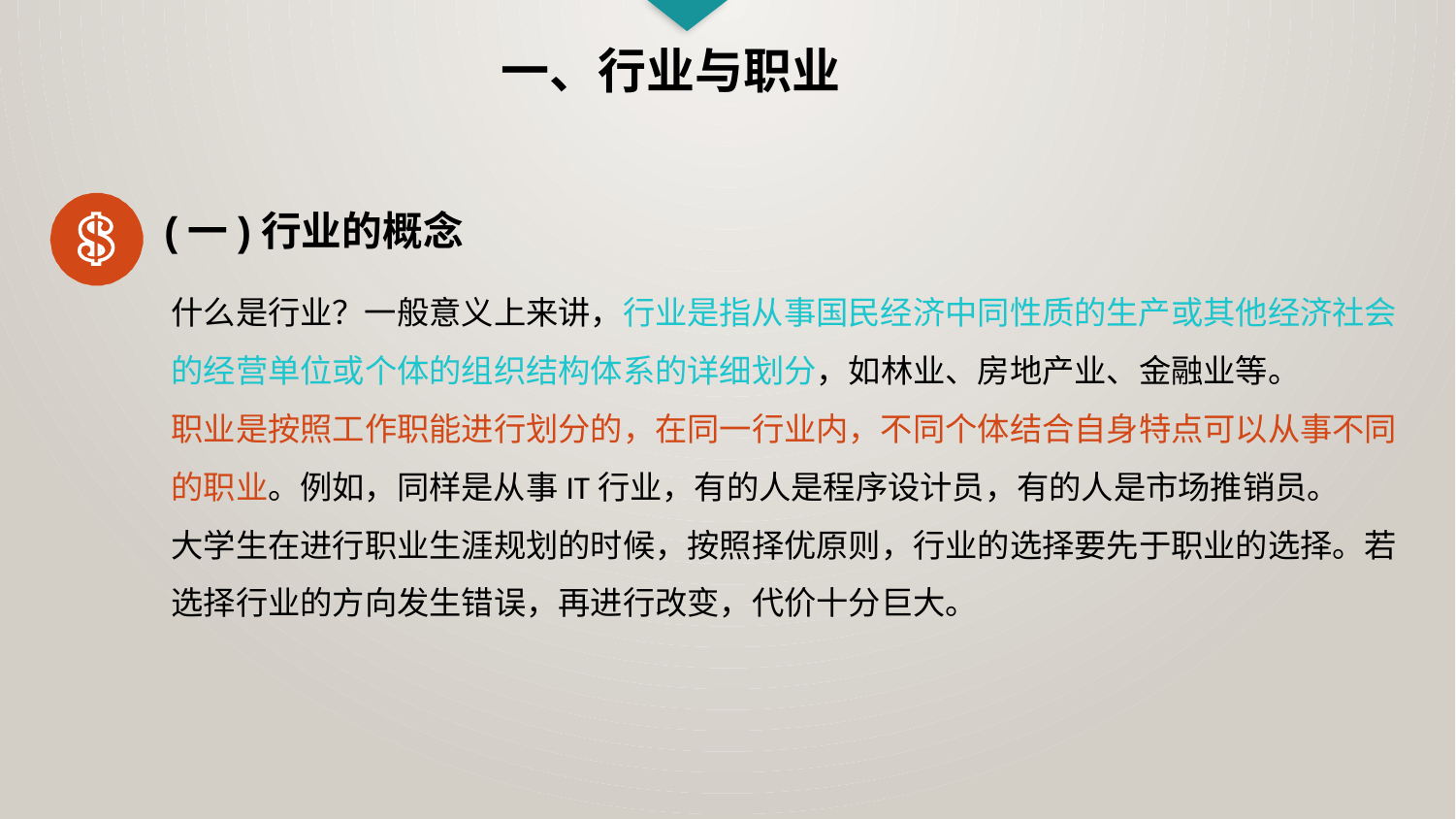

一、行业与职业

(一)行业的概念

什么是行业？一般意义上来讲，行业是指从事国民经济中同性质的生产或其他经济社会的经营单位或个体的组织结构体系的详细划分，如林业、房地产业、金融业等。
职业是按照工作职能进行划分的，在同一行业内，不同个体结合自身特点可以从事不同的职业。例如，同样是从事IT行业，有的人是程序设计员，有的人是市场推销员。
大学生在进行职业生涯规划的时候，按照择优原则，行业的选择要先于职业的选择。若选择行业的方向发生错误，再进行改变，代价十分巨大。
31